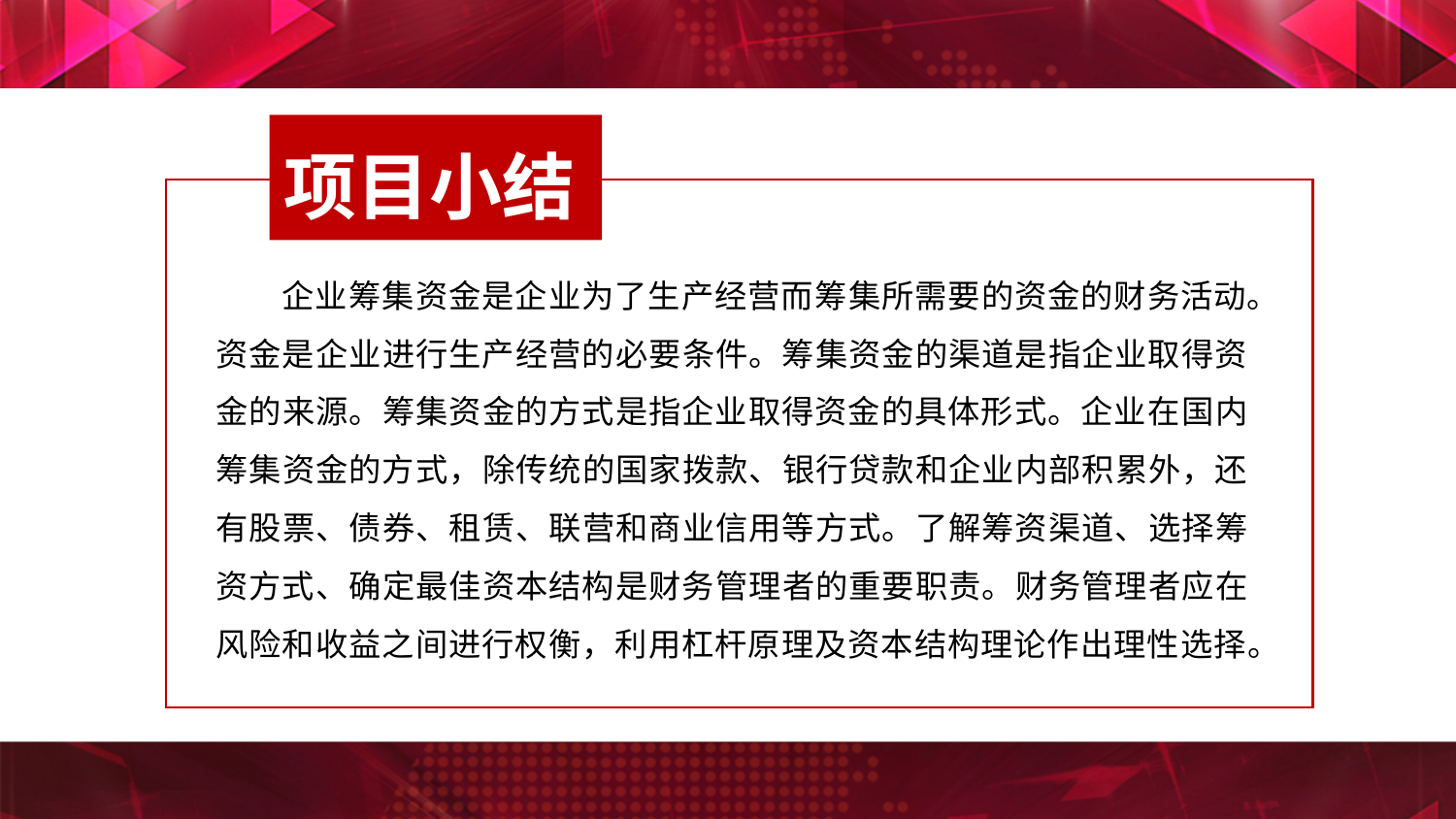

项目小结

　　企业筹集资金是企业为了生产经营而筹集所需要的资金的财务活动。资金是企业进行生产经营的必要条件。筹集资金的渠道是指企业取得资金的来源。筹集资金的方式是指企业取得资金的具体形式。企业在国内筹集资金的方式，除传统的国家拨款、银行贷款和企业内部积累外，还有股票、债券、租赁、联营和商业信用等方式。了解筹资渠道、选择筹资方式、确定最佳资本结构是财务管理者的重要职责。财务管理者应在风险和收益之间进行权衡，利用杠杆原理及资本结构理论作出理性选择。